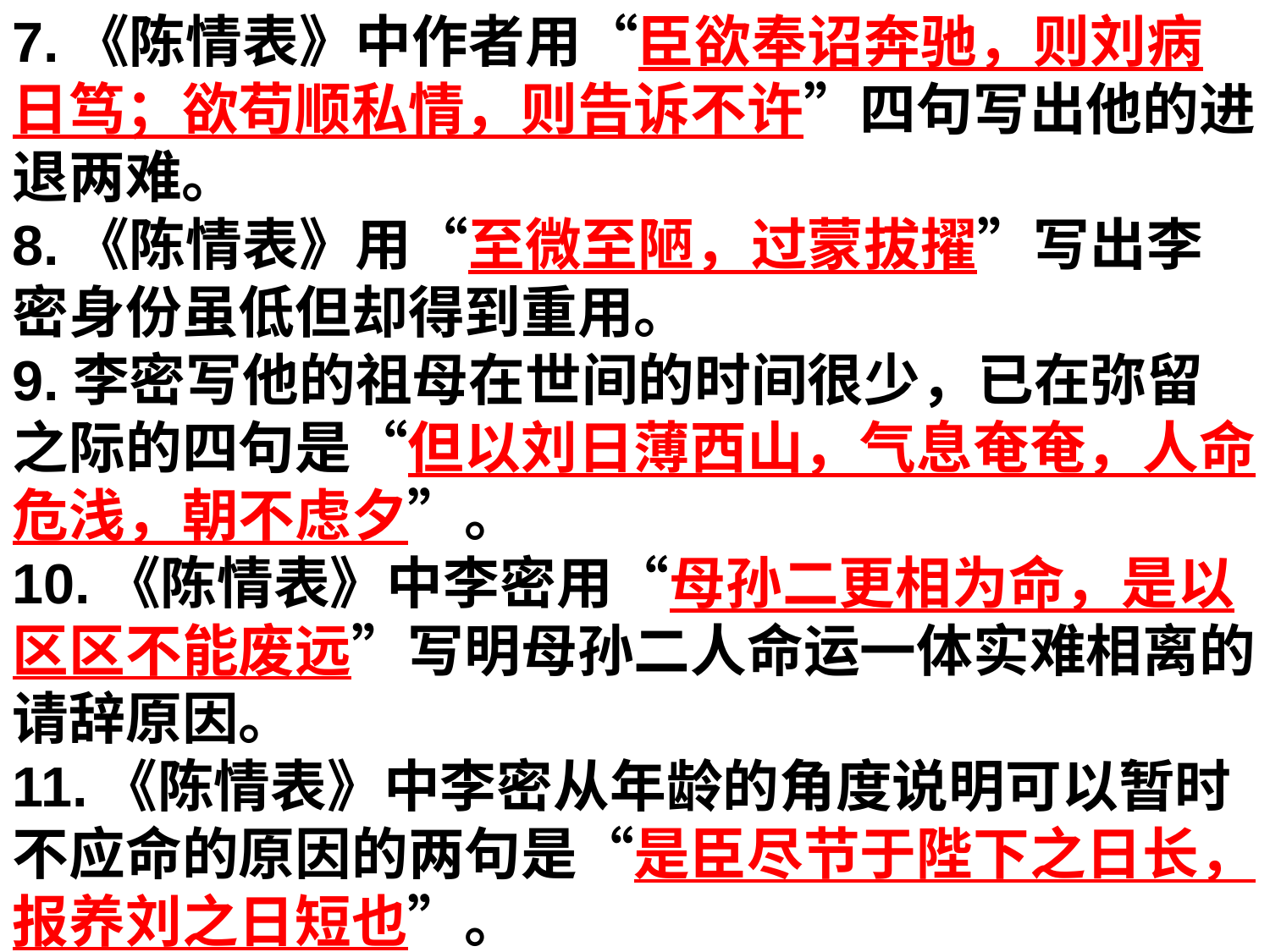

7.《陈情表》中作者用“臣欲奉诏奔驰，则刘病日笃；欲苟顺私情，则告诉不许”四句写出他的进退两难。
8.《陈情表》用“至微至陋，过蒙拔擢”写出李密身份虽低但却得到重用。
9.李密写他的祖母在世间的时间很少，已在弥留之际的四句是“但以刘日薄西山，气息奄奄，人命危浅，朝不虑夕”。
10.《陈情表》中李密用“母孙二更相为命，是以区区不能废远”写明母孙二人命运一体实难相离的请辞原因。
11.《陈情表》中李密从年龄的角度说明可以暂时不应命的原因的两句是“是臣尽节于陛下之日长，报养刘之日短也”。